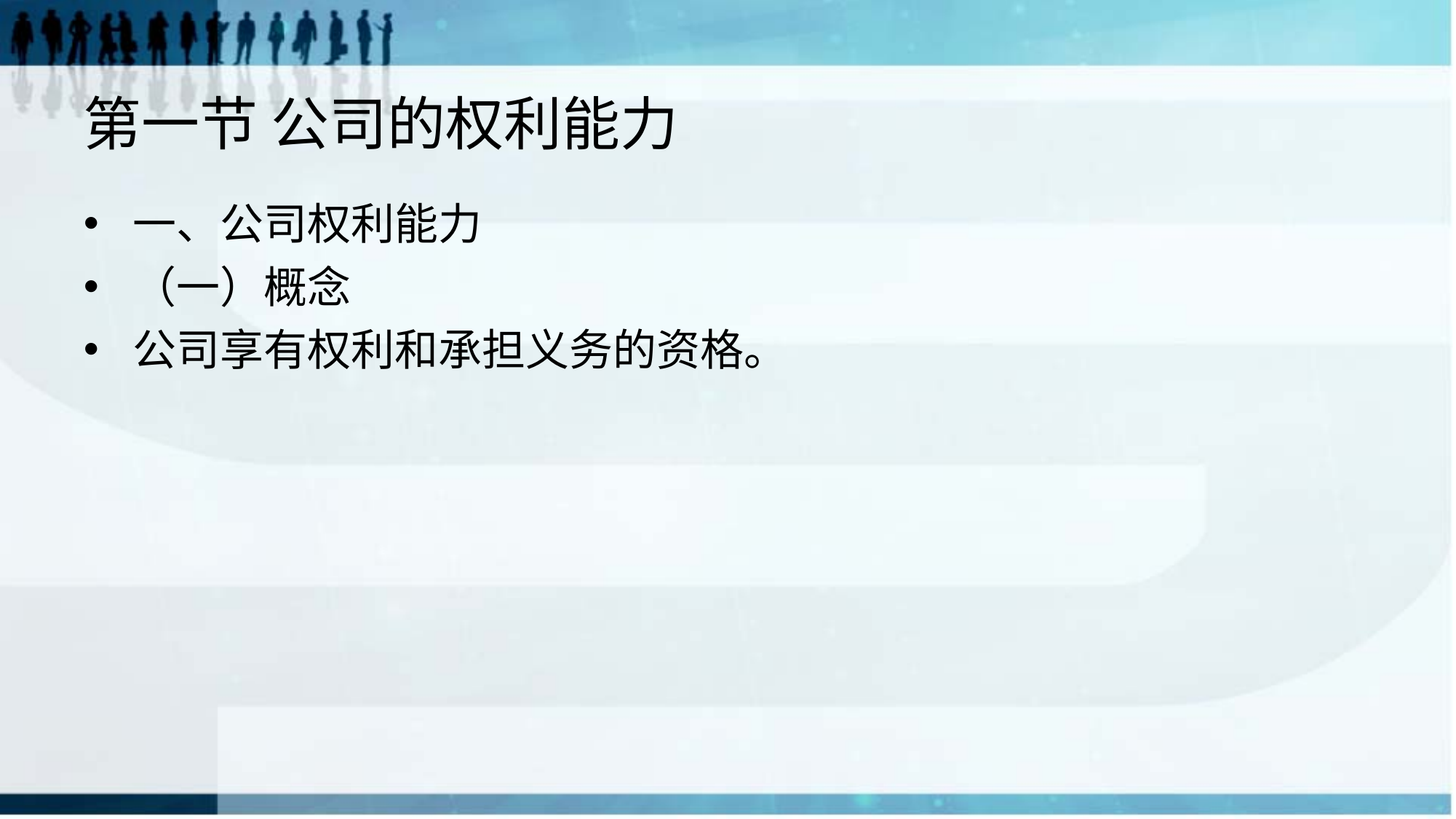

# 第一节 公司的权利能力
一、公司权利能力
（一）概念
公司享有权利和承担义务的资格。